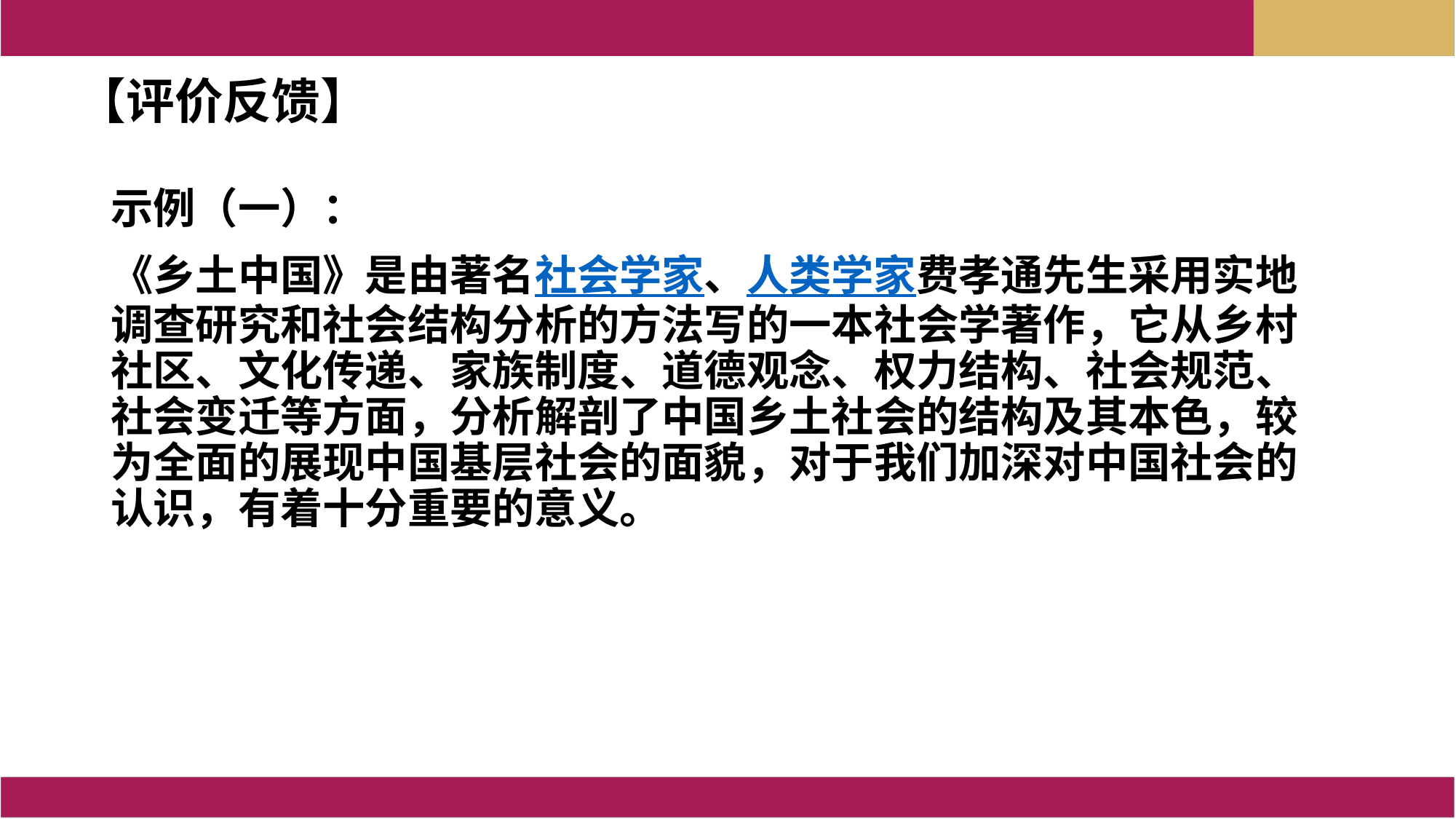

【评价反馈】
示例（一）：
《乡土中国》是由著名社会学家、人类学家费孝通先生采用实地调查研究和社会结构分析的方法写的一本社会学著作，它从乡村社区、文化传递、家族制度、道德观念、权力结构、社会规范、社会变迁等方面，分析解剖了中国乡土社会的结构及其本色，较为全面的展现中国基层社会的面貌，对于我们加深对中国社会的认识，有着十分重要的意义。